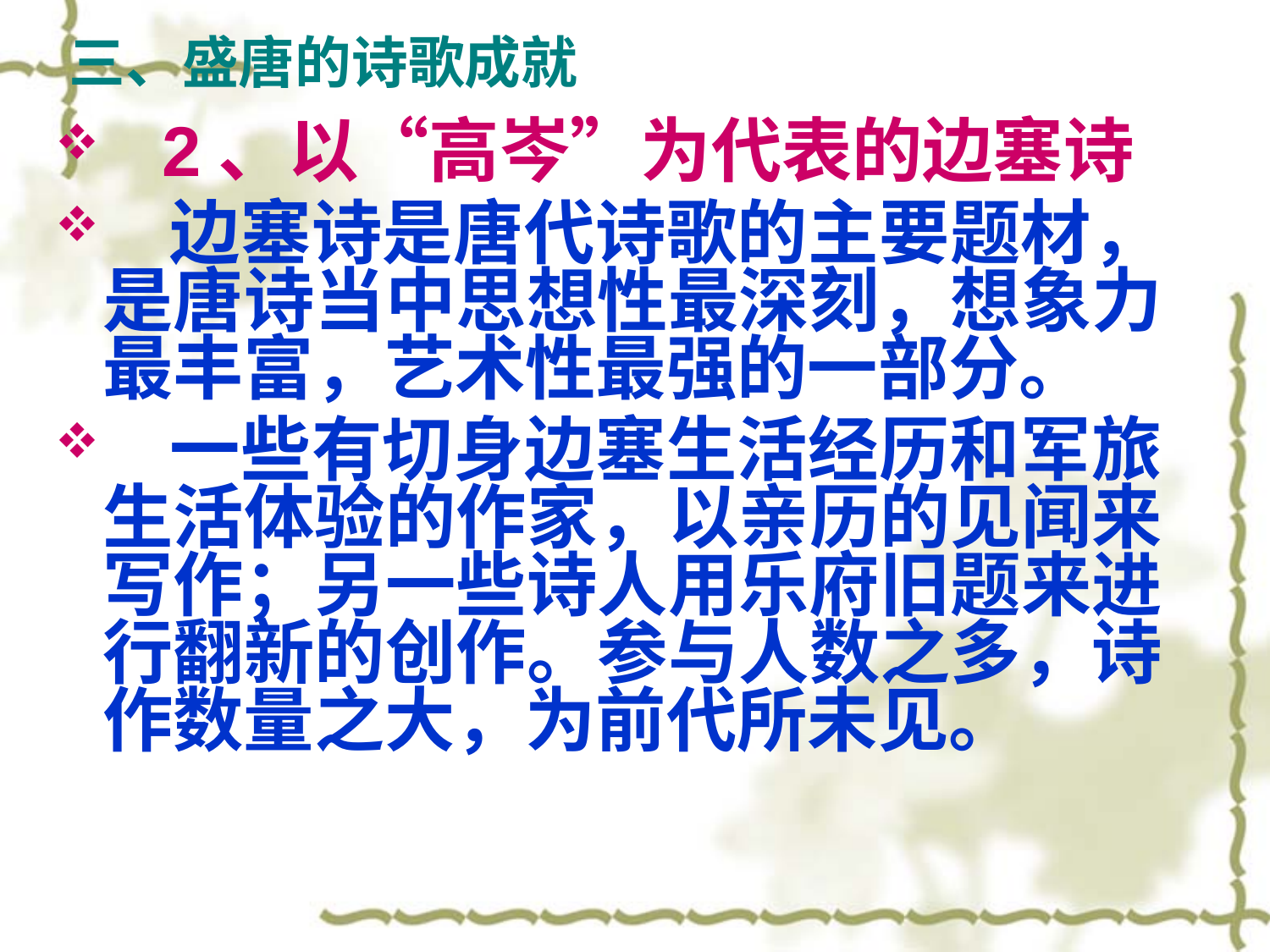

# 三、盛唐的诗歌成就

   2、以“高岑”为代表的边塞诗
   边塞诗是唐代诗歌的主要题材，是唐诗当中思想性最深刻，想象力最丰富，艺术性最强的一部分。
   一些有切身边塞生活经历和军旅生活体验的作家，以亲历的见闻来写作；另一些诗人用乐府旧题来进行翻新的创作。参与人数之多，诗作数量之大，为前代所未见。